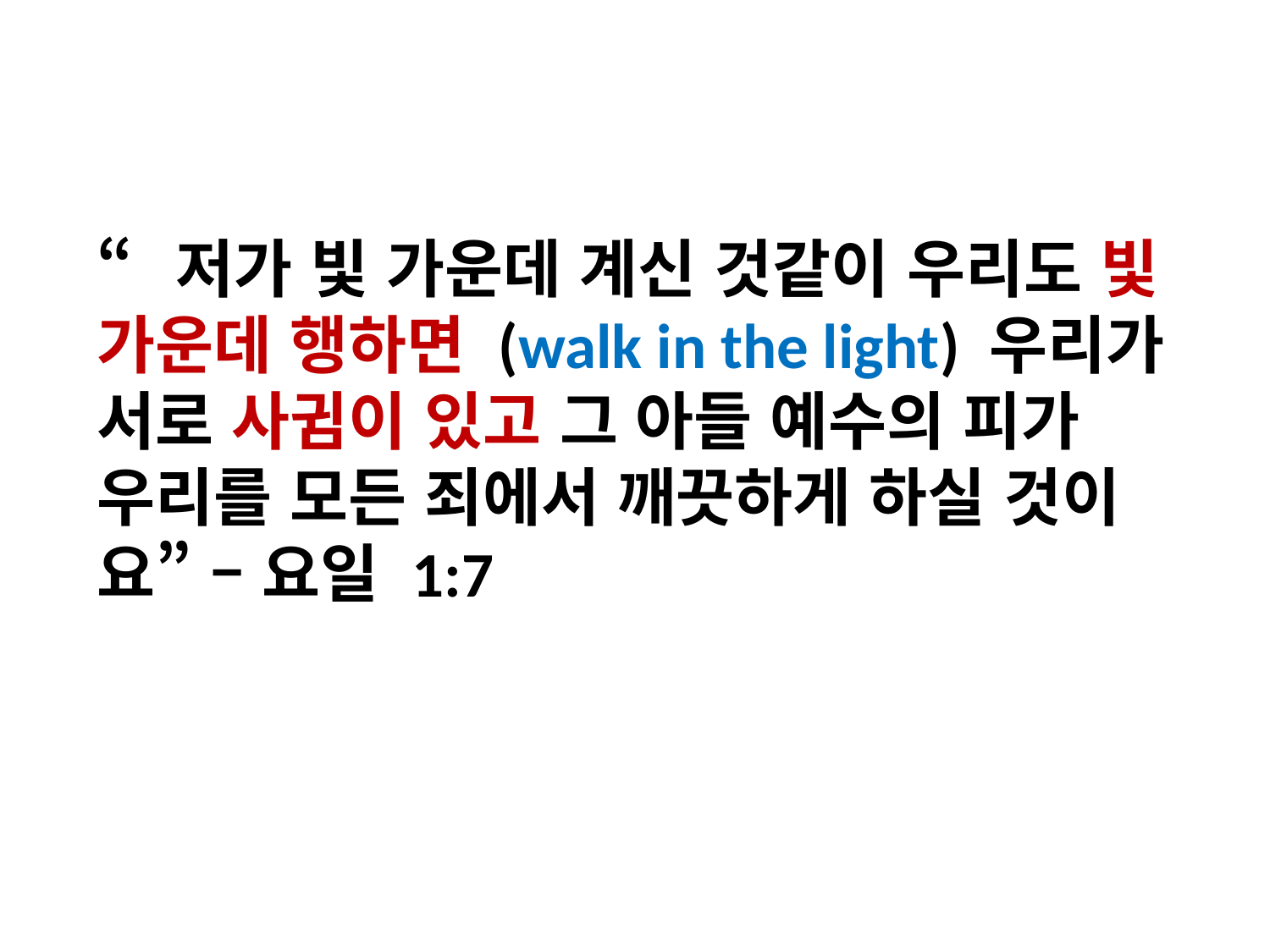

“저가 빛 가운데 계신 것같이 우리도 빛 가운데 행하면 (walk in the light) 우리가 서로 사귐이 있고 그 아들 예수의 피가 우리를 모든 죄에서 깨끗하게 하실 것이요” – 요일 1:7